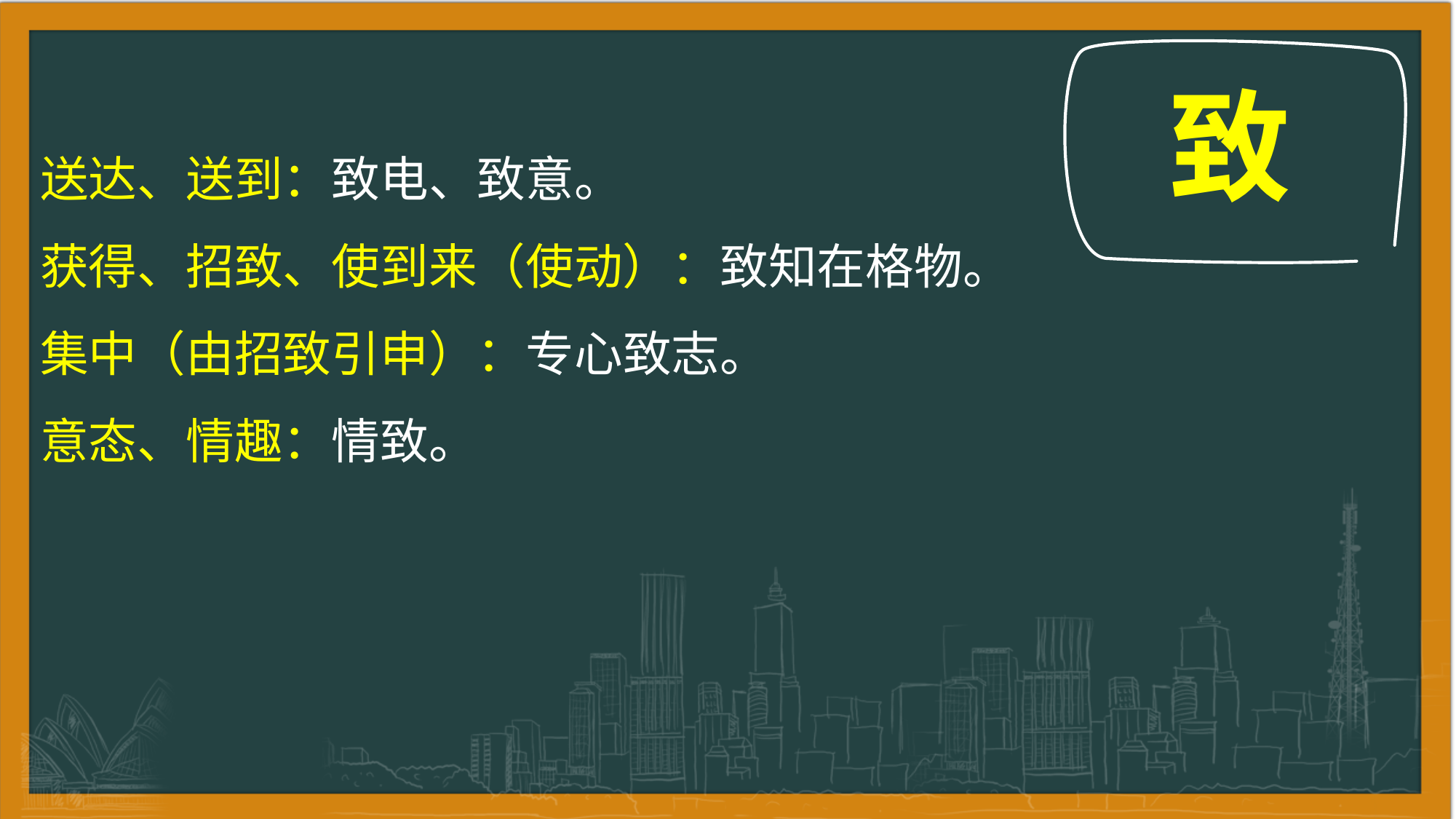

致
送达、送到：致电、致意。
获得、招致、使到来（使动）：致知在格物。
集中（由招致引申）：专心致志。
意态、情趣：情致。